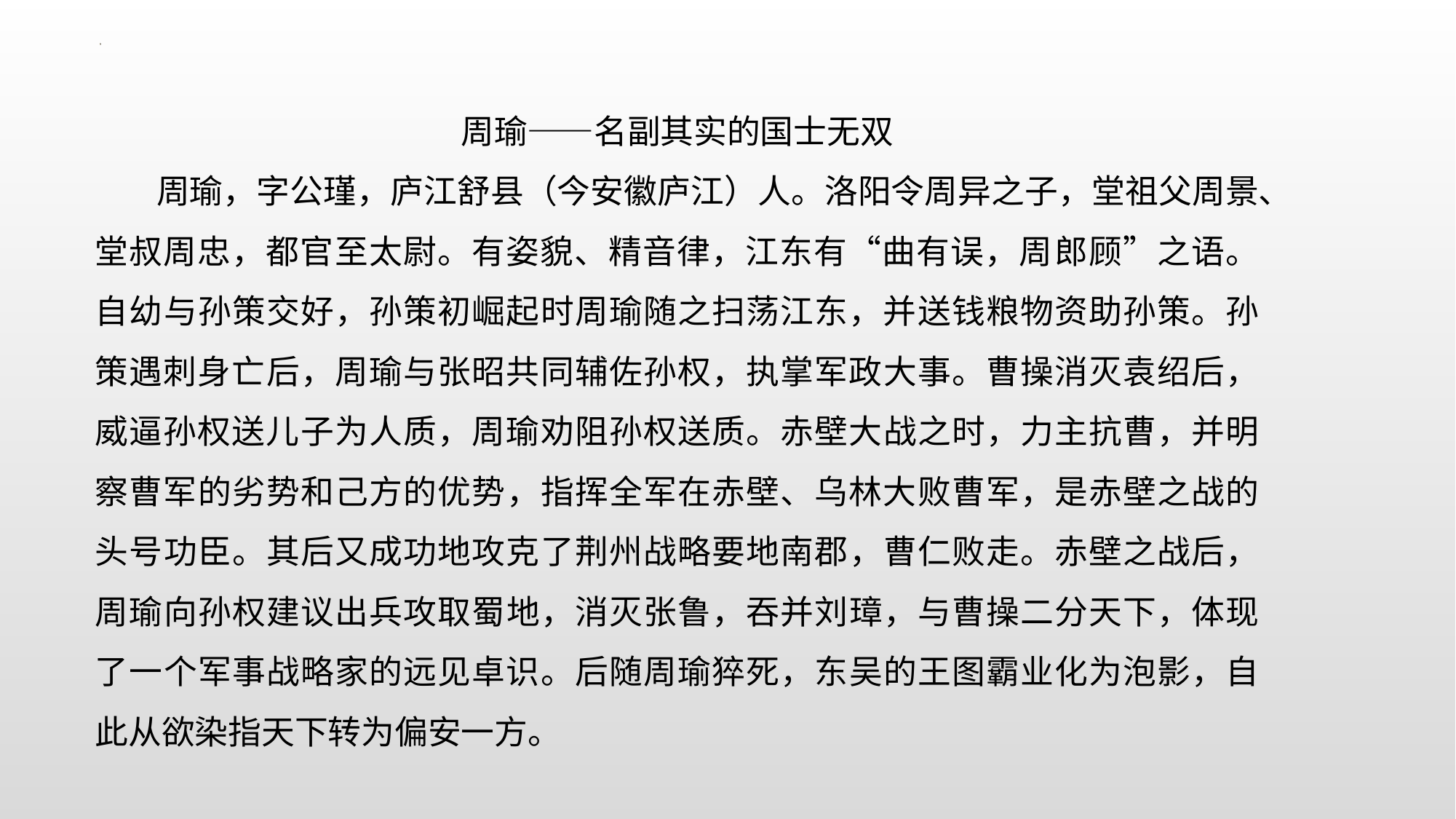

周瑜——名副其实的国士无双
       周瑜，字公瑾，庐江舒县（今安徽庐江）人。洛阳令周异之子，堂祖父周景、堂叔周忠，都官至太尉。有姿貌、精音律，江东有“曲有误，周郎顾”之语。自幼与孙策交好，孙策初崛起时周瑜随之扫荡江东，并送钱粮物资助孙策。孙策遇刺身亡后，周瑜与张昭共同辅佐孙权，执掌军政大事。曹操消灭袁绍后，威逼孙权送儿子为人质，周瑜劝阻孙权送质。赤壁大战之时，力主抗曹，并明察曹军的劣势和己方的优势，指挥全军在赤壁、乌林大败曹军，是赤壁之战的头号功臣。其后又成功地攻克了荆州战略要地南郡，曹仁败走。赤壁之战后，周瑜向孙权建议出兵攻取蜀地，消灭张鲁，吞并刘璋，与曹操二分天下，体现了一个军事战略家的远见卓识。后随周瑜猝死，东吴的王图霸业化为泡影，自此从欲染指天下转为偏安一方。